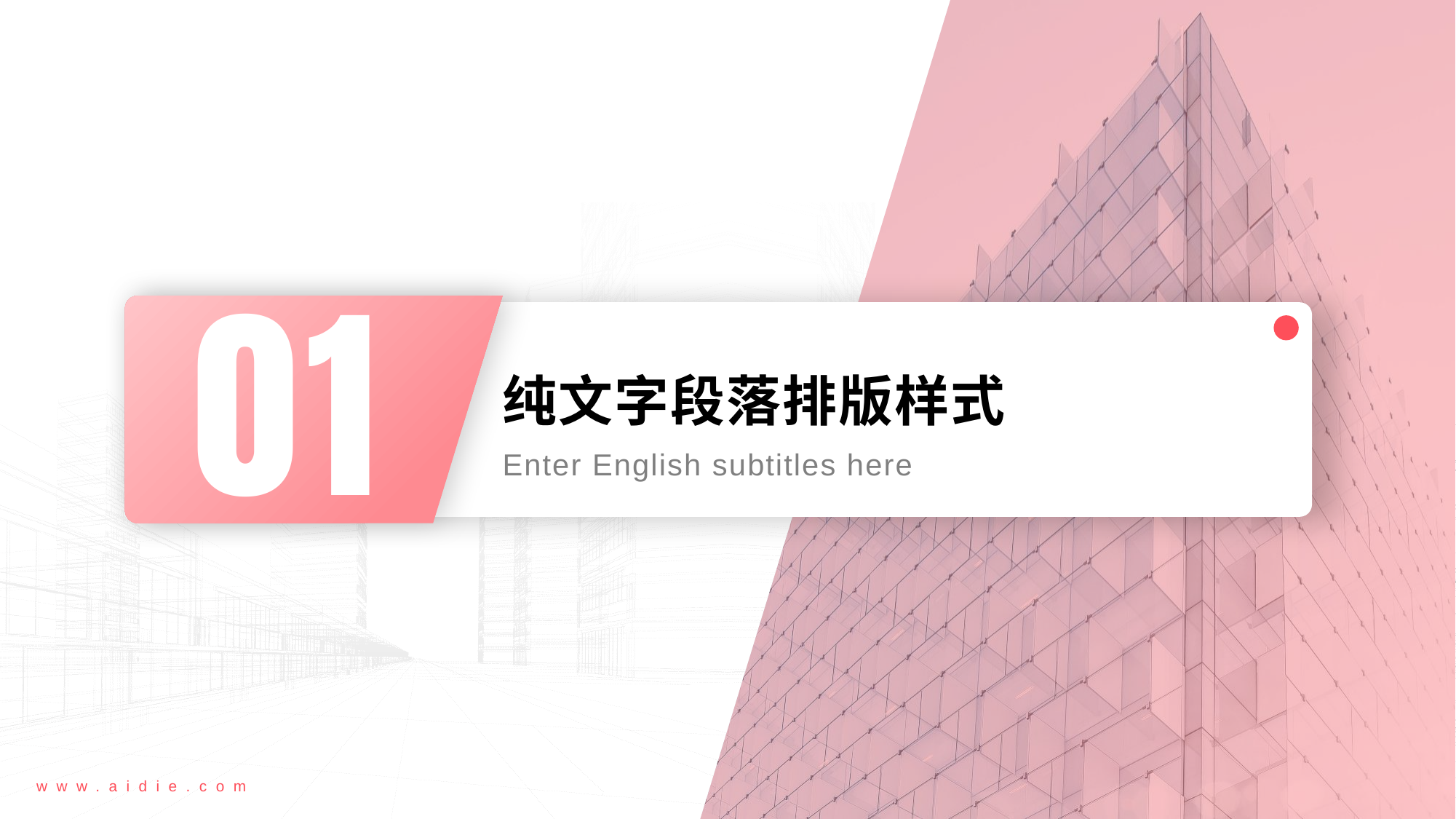

01
# 纯文字段落排版样式
Enter English subtitles here
www.aidie.com